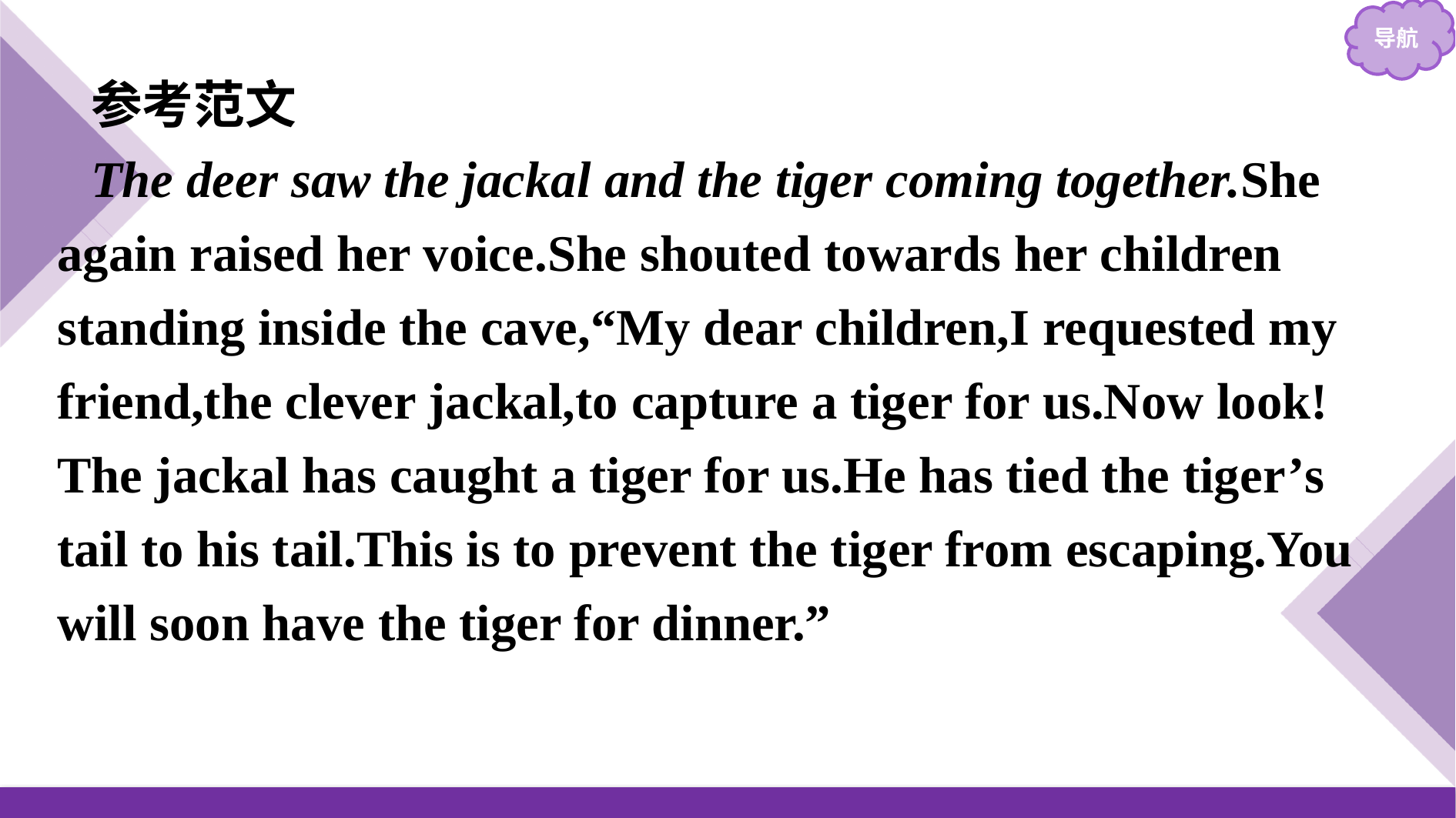

参考范文
The deer saw the jackal and the tiger coming together.She again raised her voice.She shouted towards her children standing inside the cave,“My dear children,I requested my friend,the clever jackal,to capture a tiger for us.Now look! The jackal has caught a tiger for us.He has tied the tiger’s tail to his tail.This is to prevent the tiger from escaping.You will soon have the tiger for dinner.”